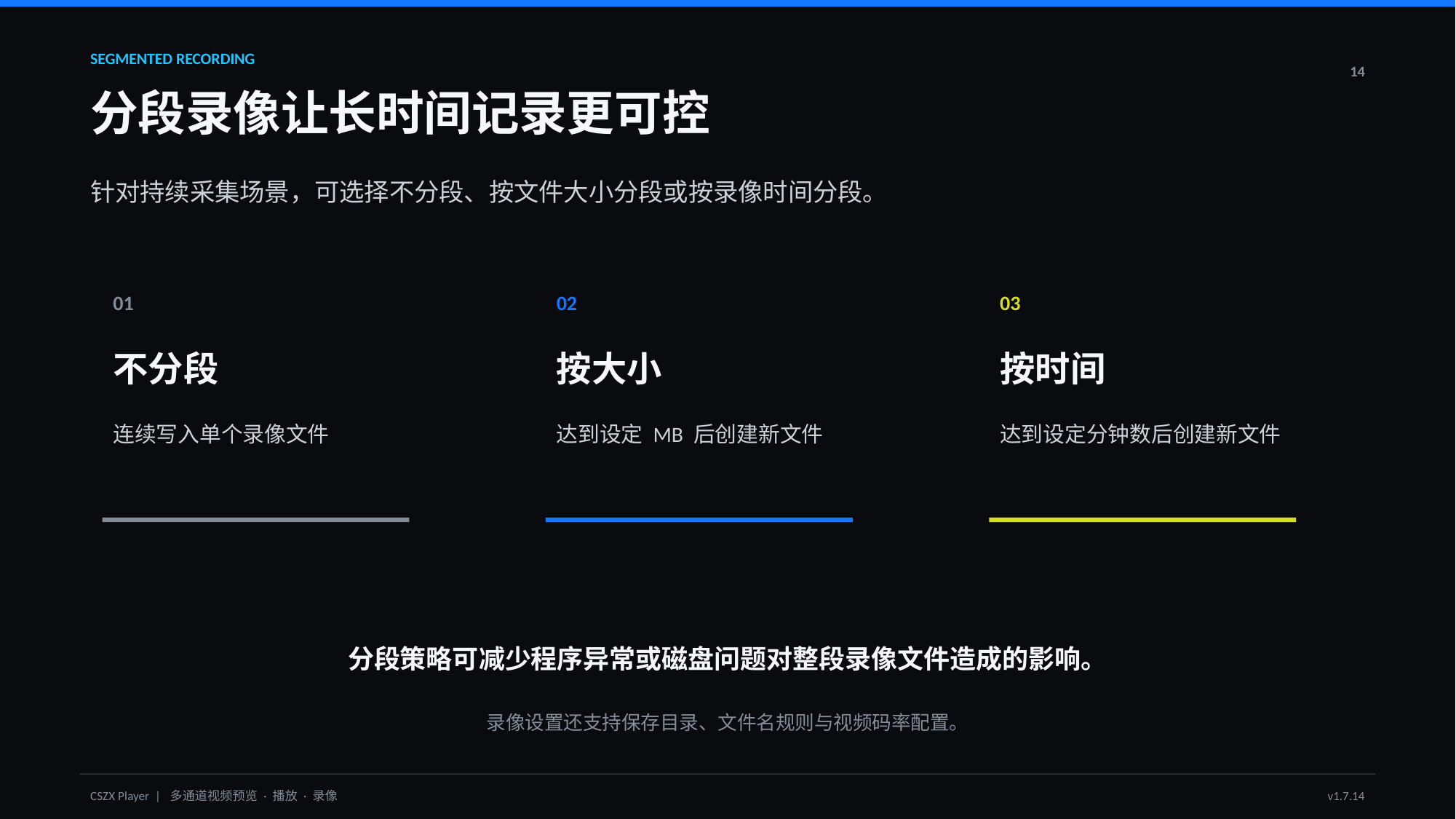

SEGMENTED RECORDING
14
分段录像让长时间记录更可控
针对持续采集场景，可选择不分段、按文件大小分段或按录像时间分段。
01
02
03
不分段
按大小
按时间
连续写入单个录像文件
达到设定 MB 后创建新文件
达到设定分钟数后创建新文件

分段策略可减少程序异常或磁盘问题对整段录像文件造成的影响。
录像设置还支持保存目录、文件名规则与视频码率配置。

CSZX Player  |  多通道视频预览 · 播放 · 录像
v1.7.14